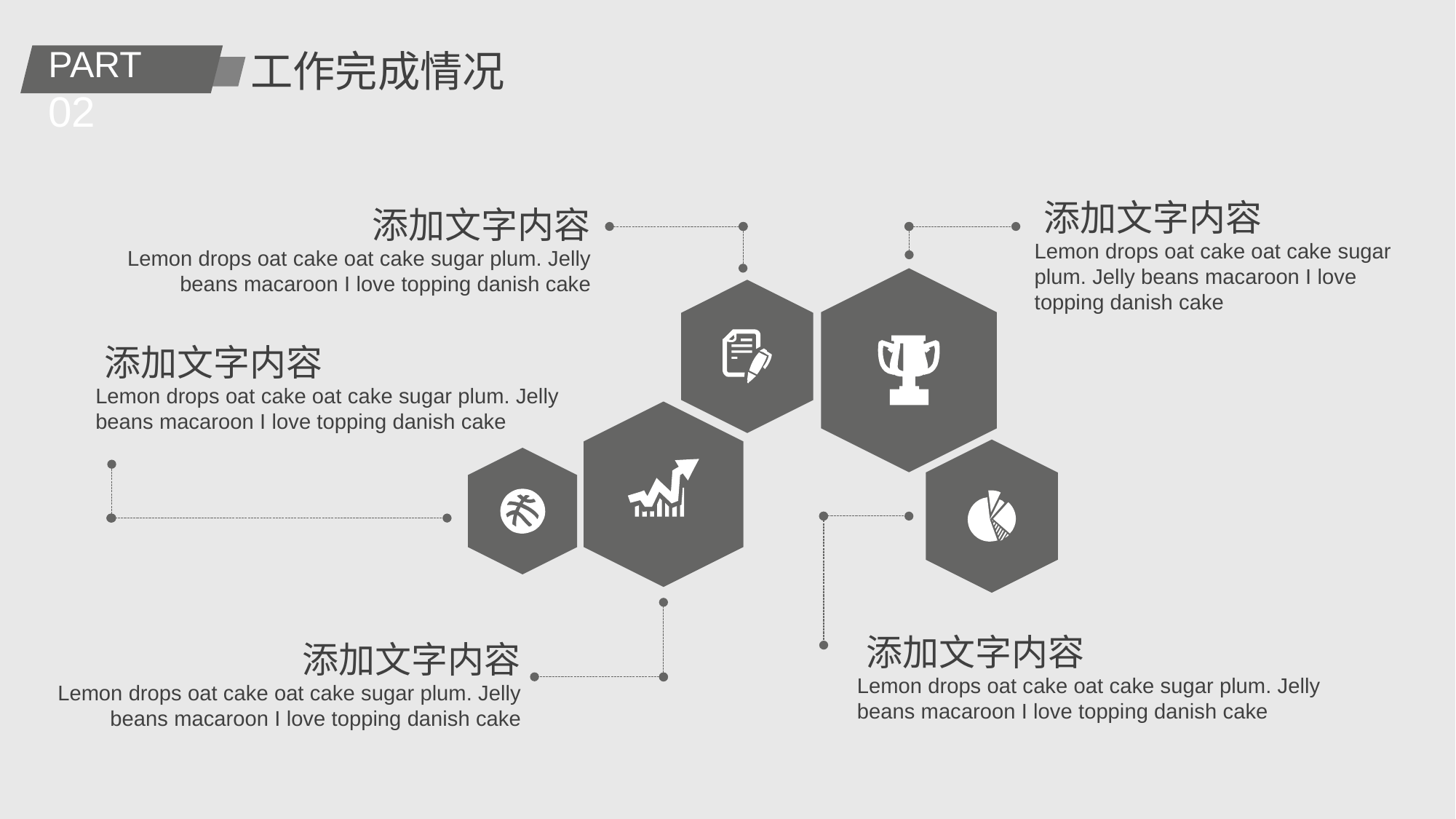

PART 02
工作完成情况

 添加文字内容
Lemon drops oat cake oat cake sugar plum. Jelly beans macaroon I love topping danish cake
添加文字内容
Lemon drops oat cake oat cake sugar plum. Jelly beans macaroon I love topping danish cake

 添加文字内容
Lemon drops oat cake oat cake sugar plum. Jelly beans macaroon I love topping danish cake
 添加文字内容
Lemon drops oat cake oat cake sugar plum. Jelly beans macaroon I love topping danish cake
添加文字内容
Lemon drops oat cake oat cake sugar plum. Jelly beans macaroon I love topping danish cake